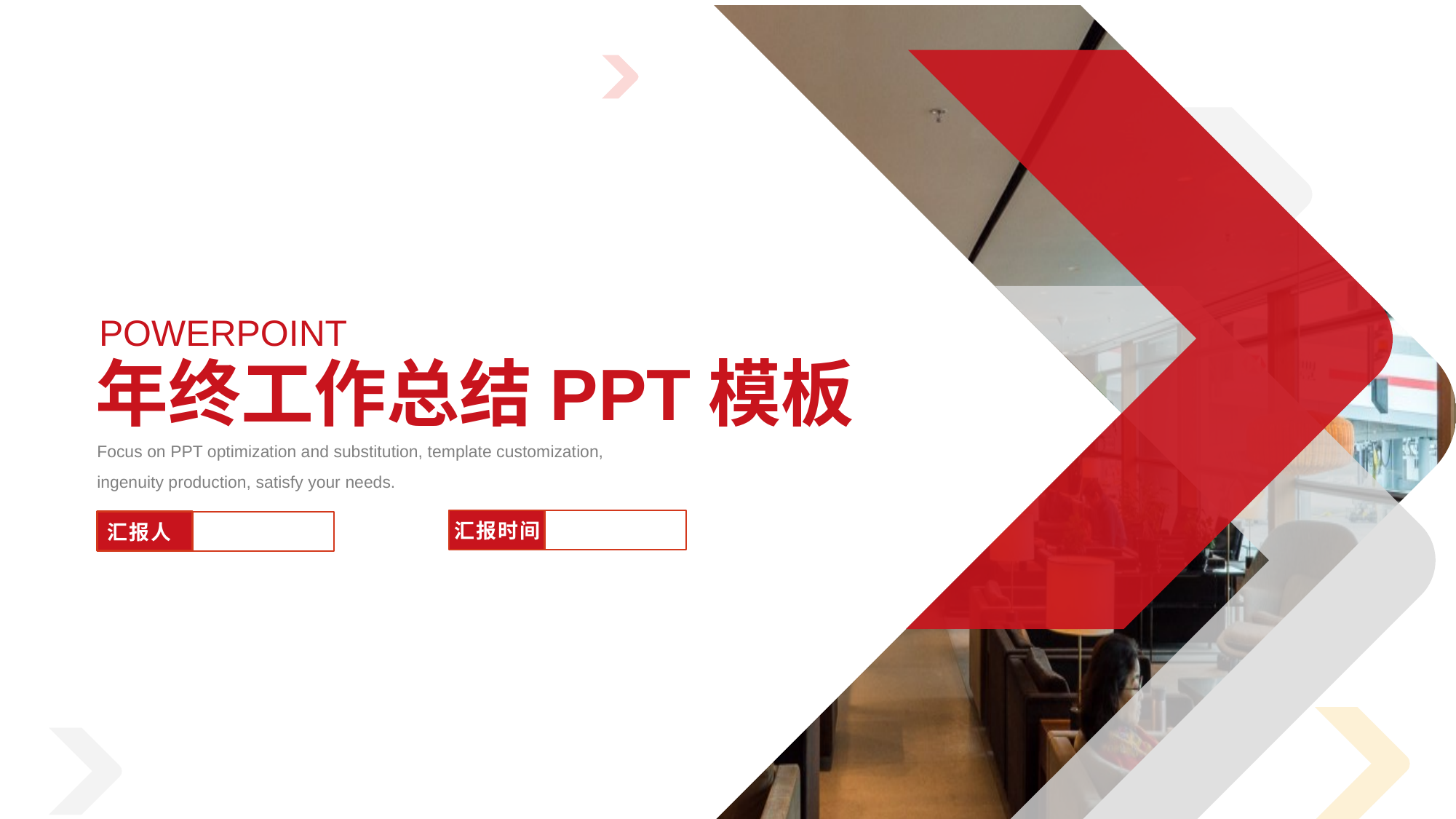

POWERPOINT
年终工作总结PPT模板
Focus on PPT optimization and substitution, template customization, ingenuity production, satisfy your needs.

汇报时间
汇报人